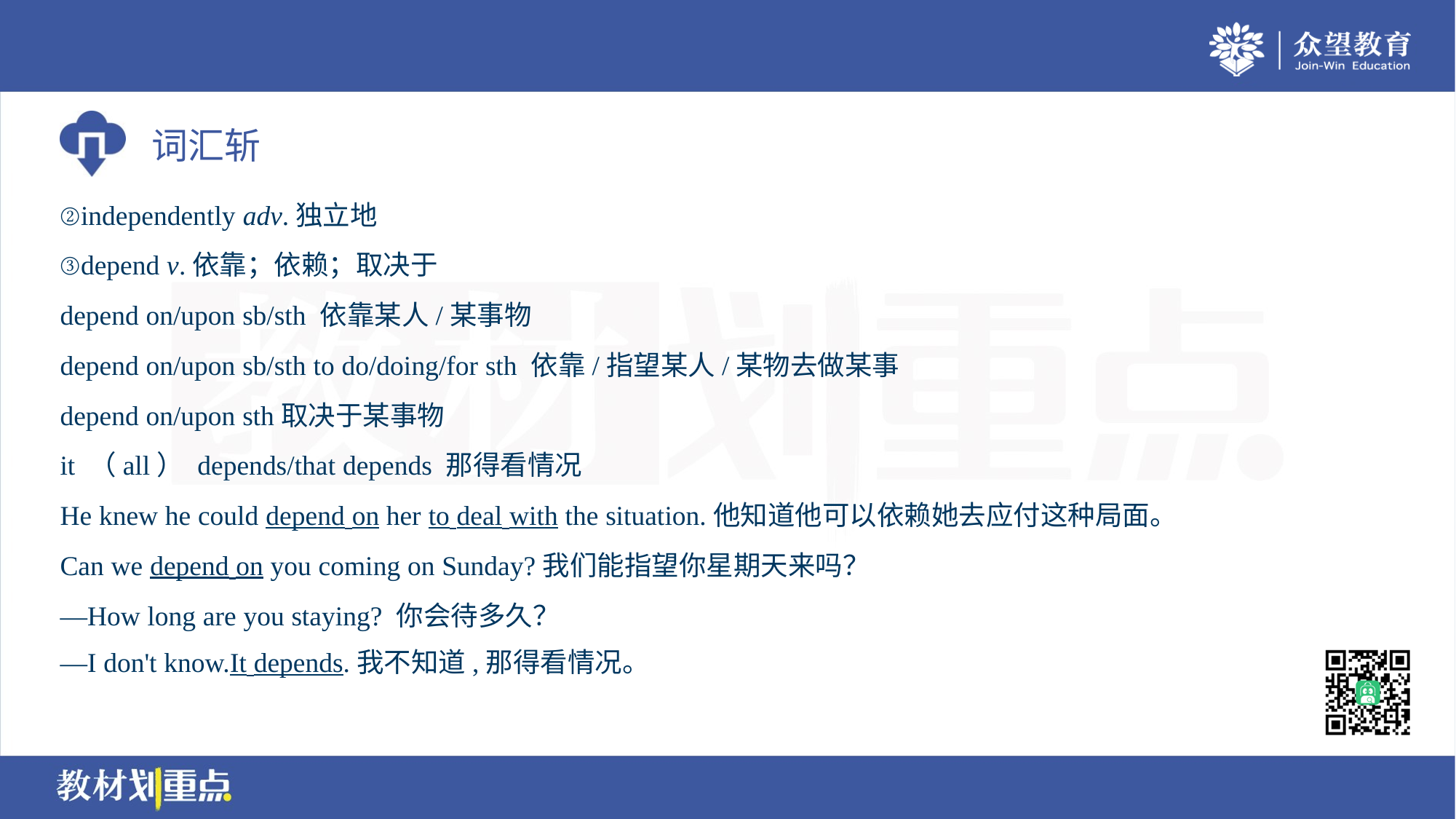

②independently adv.独立地
③depend v.依靠；依赖；取决于
depend on/upon sb/sth 依靠某人/某事物
depend on/upon sb/sth to do/doing/for sth 依靠/指望某人/某物去做某事
depend on/upon sth取决于某事物
it （all） depends/that depends 那得看情况
He knew he could depend on her to deal with the situation.他知道他可以依赖她去应付这种局面。
Can we depend on you coming on Sunday?我们能指望你星期天来吗？
—How long are you staying? 你会待多久？
—I don't know.It depends.我不知道,那得看情况。